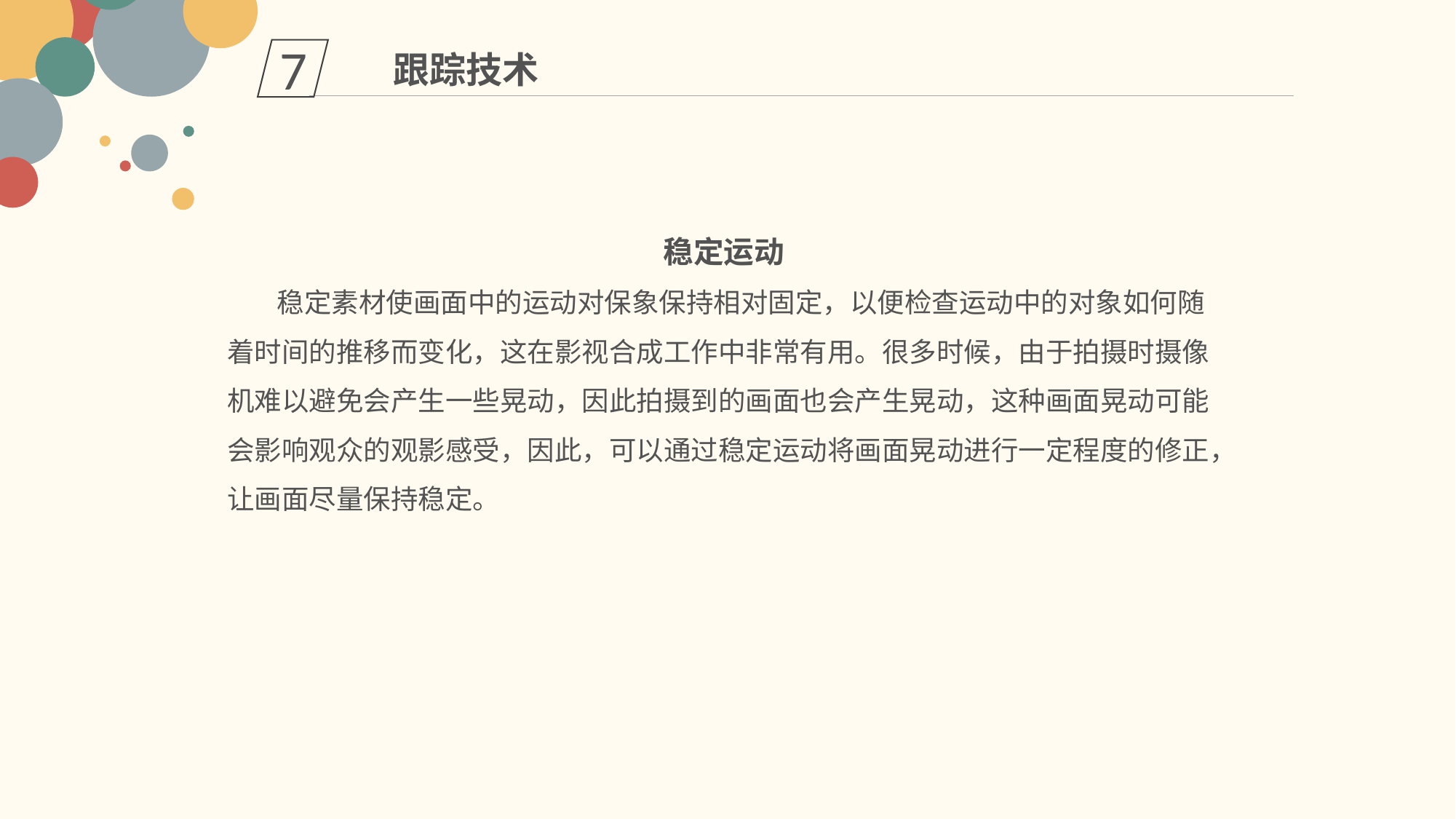

7
跟踪技术
稳定运动
       稳定素材使画面中的运动对保象保持相对固定，以便检查运动中的对象如何随着时间的推移而变化，这在影视合成工作中非常有用。很多时候，由于拍摄时摄像机难以避免会产生一些晃动，因此拍摄到的画面也会产生晃动，这种画面晃动可能会影响观众的观影感受，因此，可以通过稳定运动将画面晃动进行一定程度的修正，让画面尽量保持稳定。